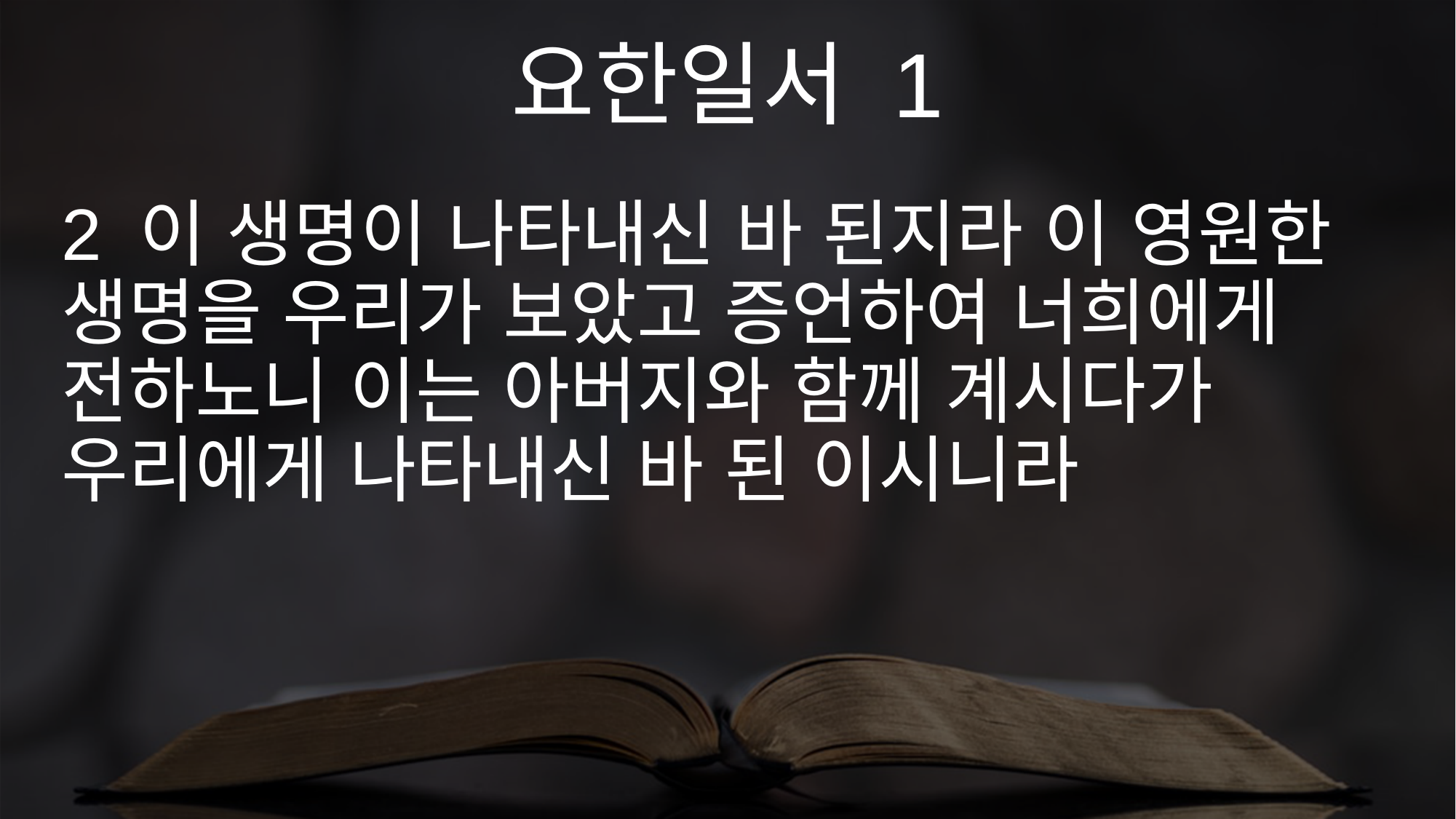

요한일서 1
2 이 생명이 나타내신 바 된지라 이 영원한 생명을 우리가 보았고 증언하여 너희에게 전하노니 이는 아버지와 함께 계시다가 우리에게 나타내신 바 된 이시니라